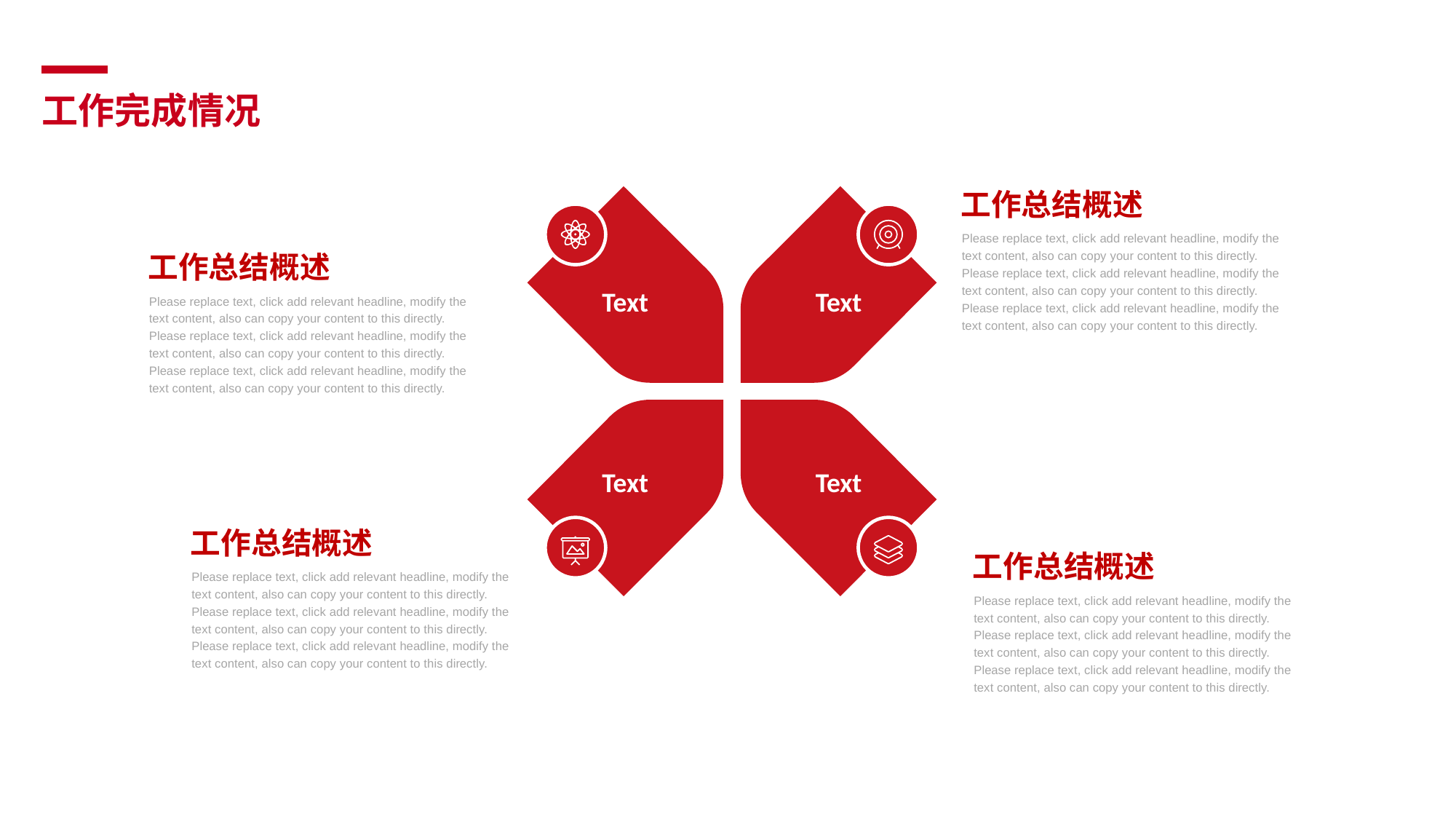

工作完成情况
工作总结概述

Text

Text

Please replace text, click add relevant headline, modify the text content, also can copy your content to this directly. Please replace text, click add relevant headline, modify the text content, also can copy your content to this directly. Please replace text, click add relevant headline, modify the text content, also can copy your content to this directly.

工作总结概述
Please replace text, click add relevant headline, modify the text content, also can copy your content to this directly. Please replace text, click add relevant headline, modify the text content, also can copy your content to this directly. Please replace text, click add relevant headline, modify the text content, also can copy your content to this directly.

Text

Text

工作总结概述
工作总结概述
Please replace text, click add relevant headline, modify the text content, also can copy your content to this directly. Please replace text, click add relevant headline, modify the text content, also can copy your content to this directly. Please replace text, click add relevant headline, modify the text content, also can copy your content to this directly.

Please replace text, click add relevant headline, modify the text content, also can copy your content to this directly. Please replace text, click add relevant headline, modify the text content, also can copy your content to this directly. Please replace text, click add relevant headline, modify the text content, also can copy your content to this directly.